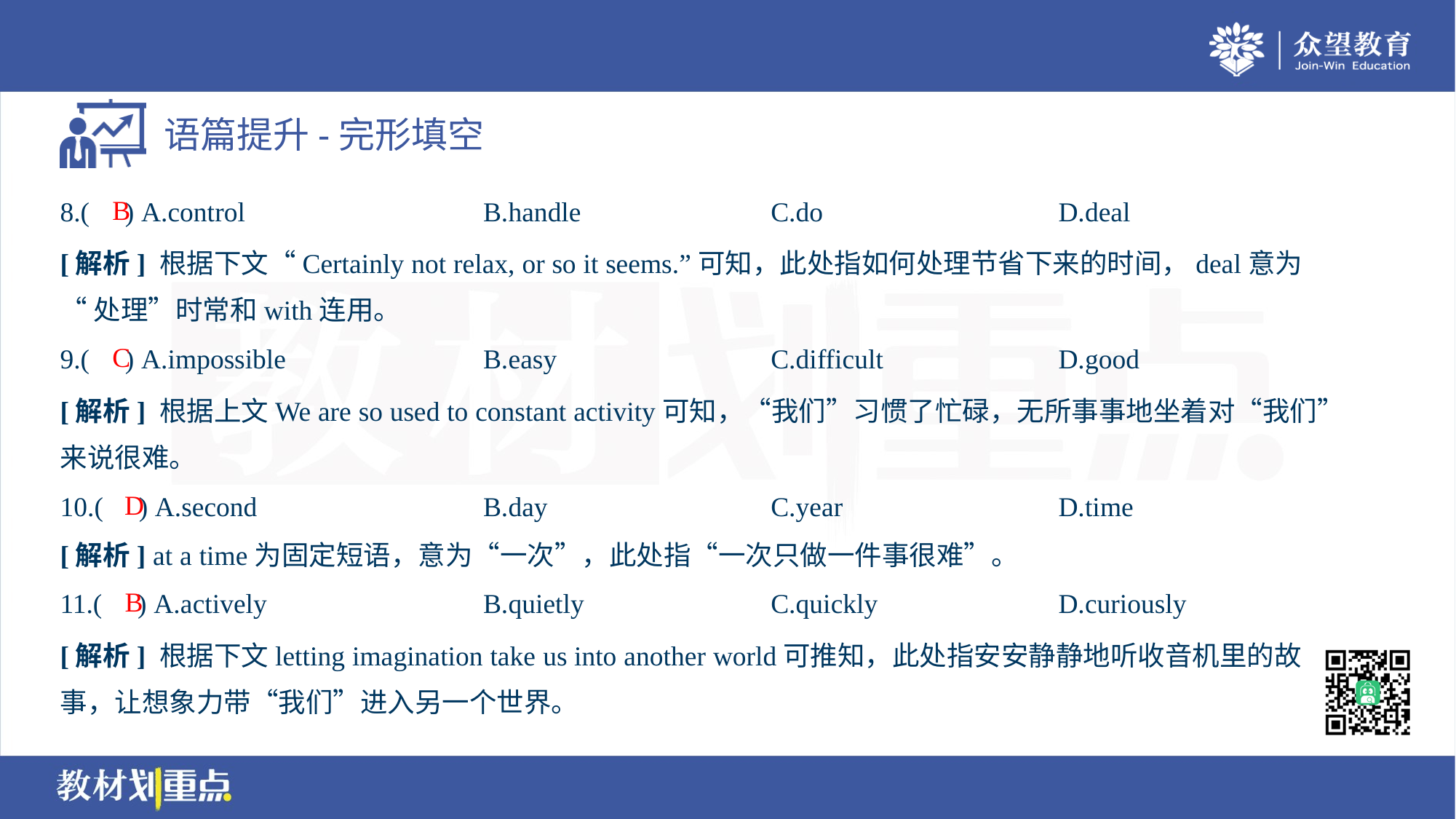

B
8.(     ) A.control	B.handle	C.do	D.deal
[解析] 根据下文“Certainly not relax, or so it seems.”可知，此处指如何处理节省下来的时间，deal意为
“处理”时常和with连用。
C
9.(     ) A.impossible	B.easy	C.difficult	D.good
[解析] 根据上文We are so used to constant activity可知，“我们”习惯了忙碌，无所事事地坐着对“我们”
来说很难。
D
10.(     ) A.second	B.day	C.year	D.time
[解析] at a time为固定短语，意为“一次”，此处指“一次只做一件事很难”。
B
11.(     ) A.actively	B.quietly	C.quickly	D.curiously
[解析] 根据下文letting imagination take us into another world可推知，此处指安安静静地听收音机里的故
事，让想象力带“我们”进入另一个世界。